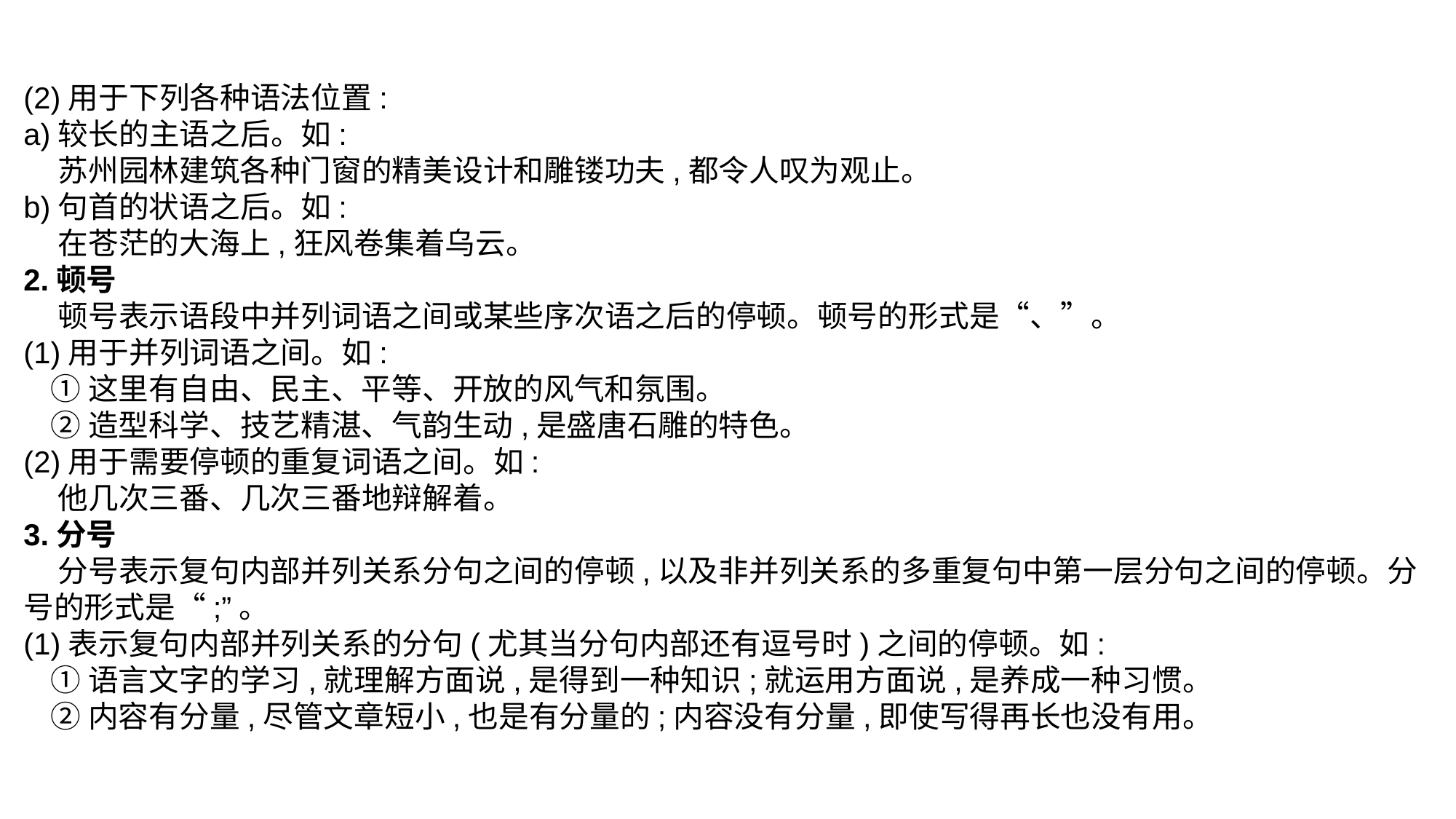

(2)用于下列各种语法位置:
a)较长的主语之后。如:
    苏州园林建筑各种门窗的精美设计和雕镂功夫,都令人叹为观止。
b)句首的状语之后。如:
    在苍茫的大海上,狂风卷集着乌云。
2.顿号
    顿号表示语段中并列词语之间或某些序次语之后的停顿。顿号的形式是“、”。
(1)用于并列词语之间。如:
    ①这里有自由、民主、平等、开放的风气和氛围。
    ②造型科学、技艺精湛、气韵生动,是盛唐石雕的特色。
(2)用于需要停顿的重复词语之间。如:
    他几次三番、几次三番地辩解着。
3.分号
    分号表示复句内部并列关系分句之间的停顿,以及非并列关系的多重复句中第一层分句之间的停顿。分号的形式是“;”。
(1)表示复句内部并列关系的分句(尤其当分句内部还有逗号时)之间的停顿。如:
    ①语言文字的学习,就理解方面说,是得到一种知识;就运用方面说,是养成一种习惯。
    ②内容有分量,尽管文章短小,也是有分量的;内容没有分量,即使写得再长也没有用。